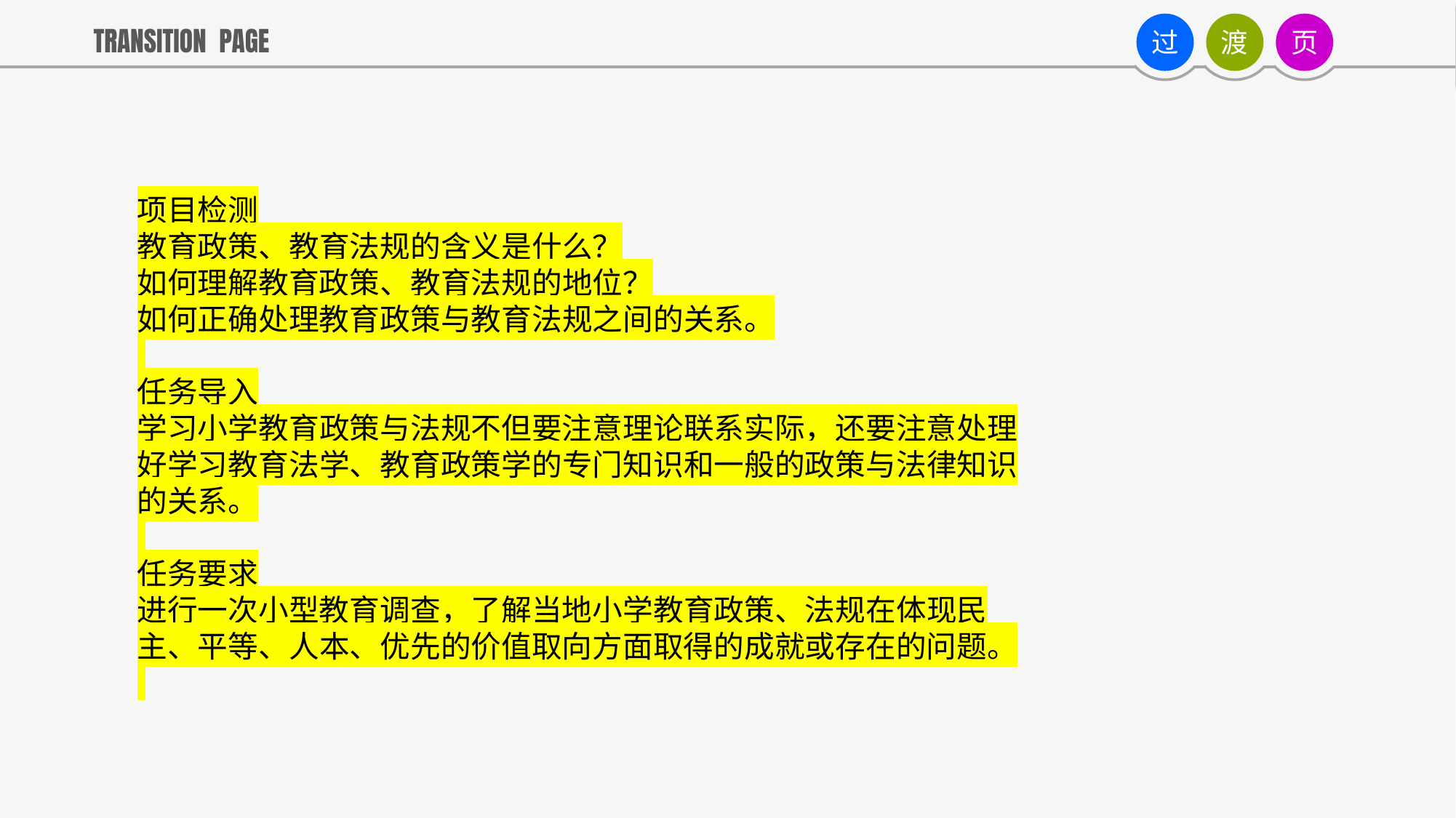

项目检测教育政策、教育法规的含义是什么？如何理解教育政策、教育法规的地位？如何正确处理教育政策与教育法规之间的关系。 任务导入学习小学教育政策与法规不但要注意理论联系实际，还要注意处理好学习教育法学、教育政策学的专门知识和一般的政策与法律知识的关系。 任务要求进行一次小型教育调查，了解当地小学教育政策、法规在体现民主、平等、人本、优先的价值取向方面取得的成就或存在的问题。